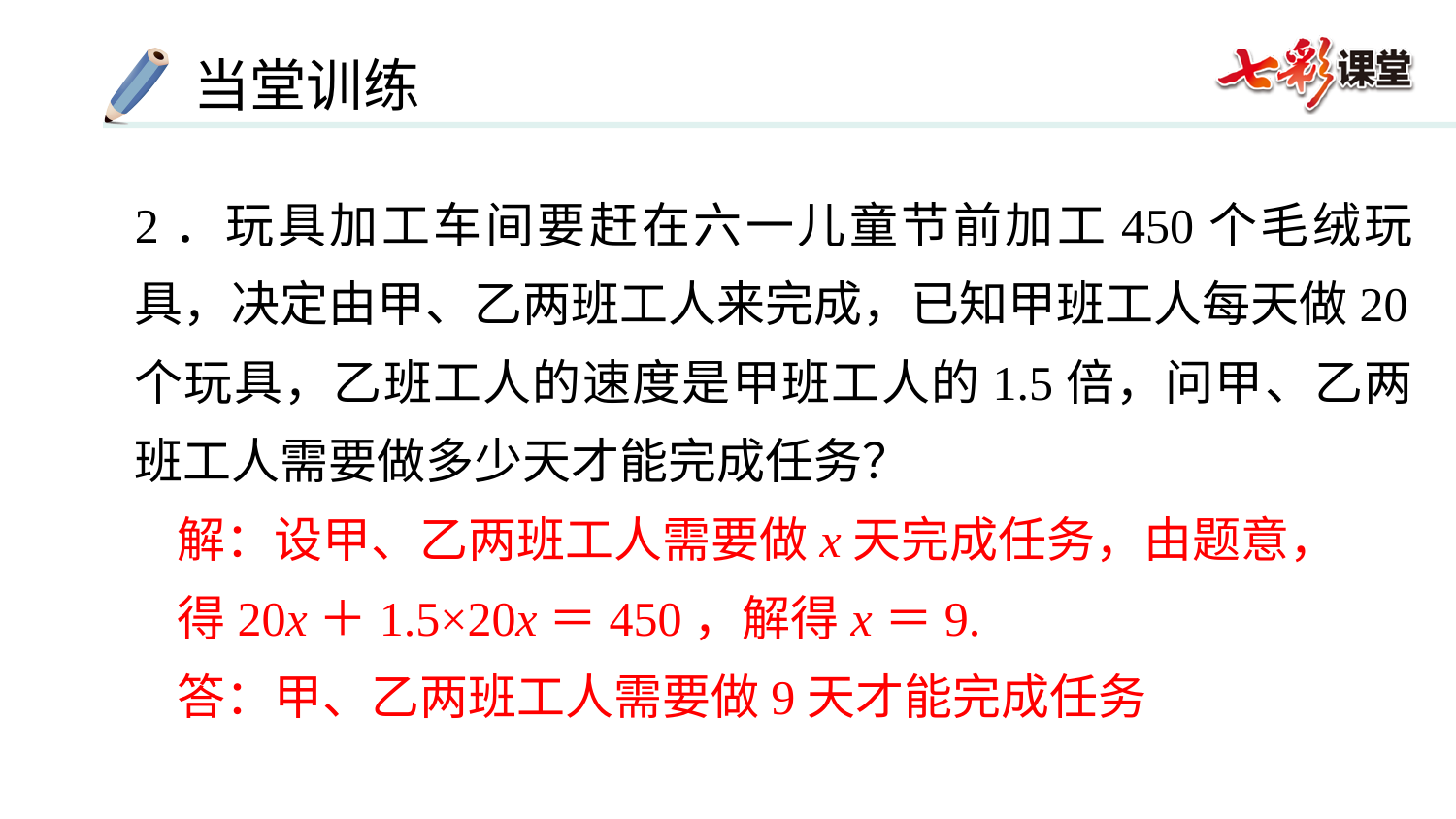

2．玩具加工车间要赶在六一儿童节前加工450个毛绒玩具，决定由甲、乙两班工人来完成，已知甲班工人每天做20个玩具，乙班工人的速度是甲班工人的1.5倍，问甲、乙两班工人需要做多少天才能完成任务？
解：设甲、乙两班工人需要做x天完成任务，由题意，
得20x＋1.5×20x＝450，解得x＝9.
答：甲、乙两班工人需要做9天才能完成任务